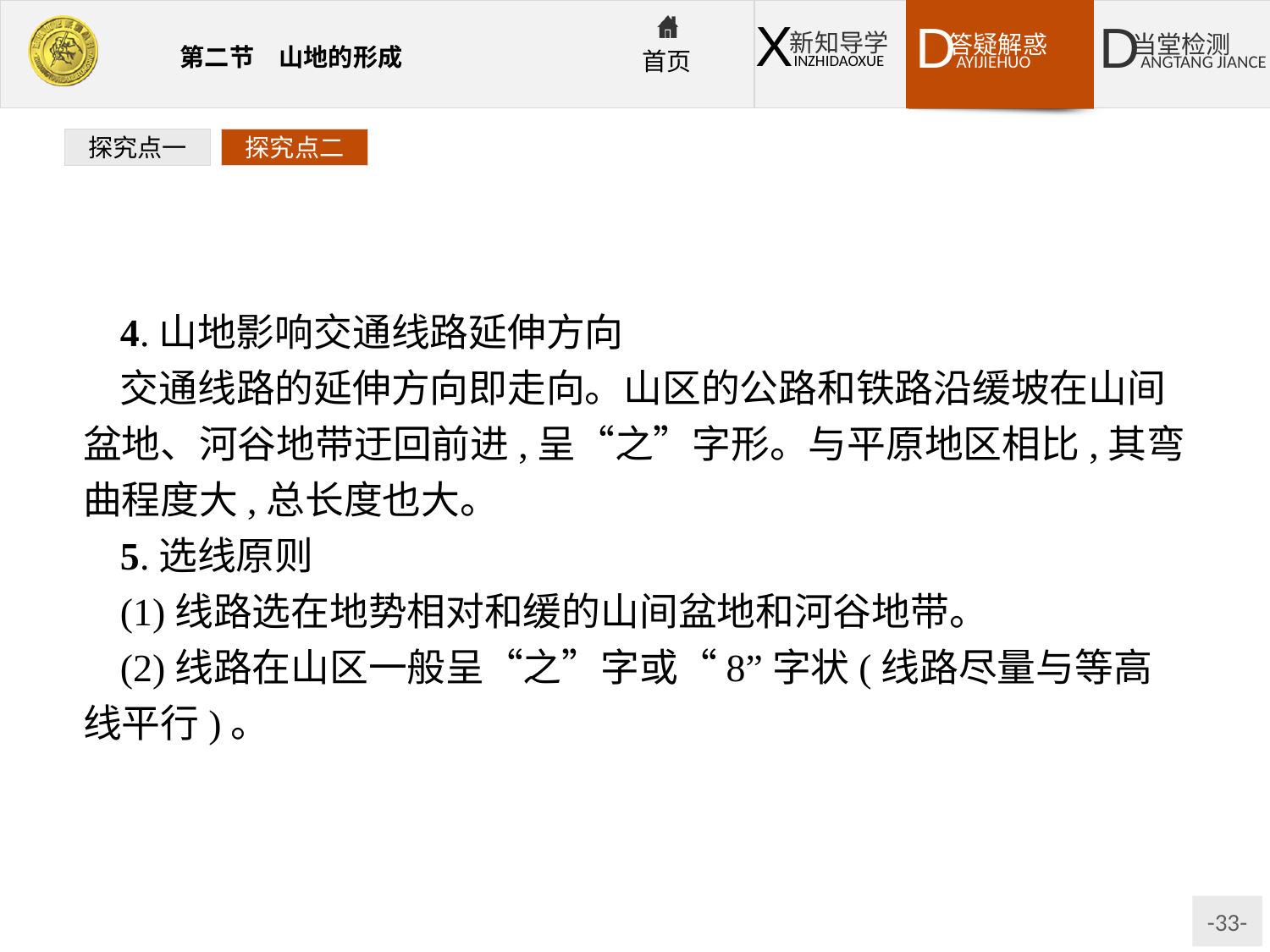

探究点一
探究点二
4.山地影响交通线路延伸方向
交通线路的延伸方向即走向。山区的公路和铁路沿缓坡在山间盆地、河谷地带迂回前进,呈“之”字形。与平原地区相比,其弯曲程度大,总长度也大。
5.选线原则
(1)线路选在地势相对和缓的山间盆地和河谷地带。
(2)线路在山区一般呈“之”字或“8”字状(线路尽量与等高线平行)。